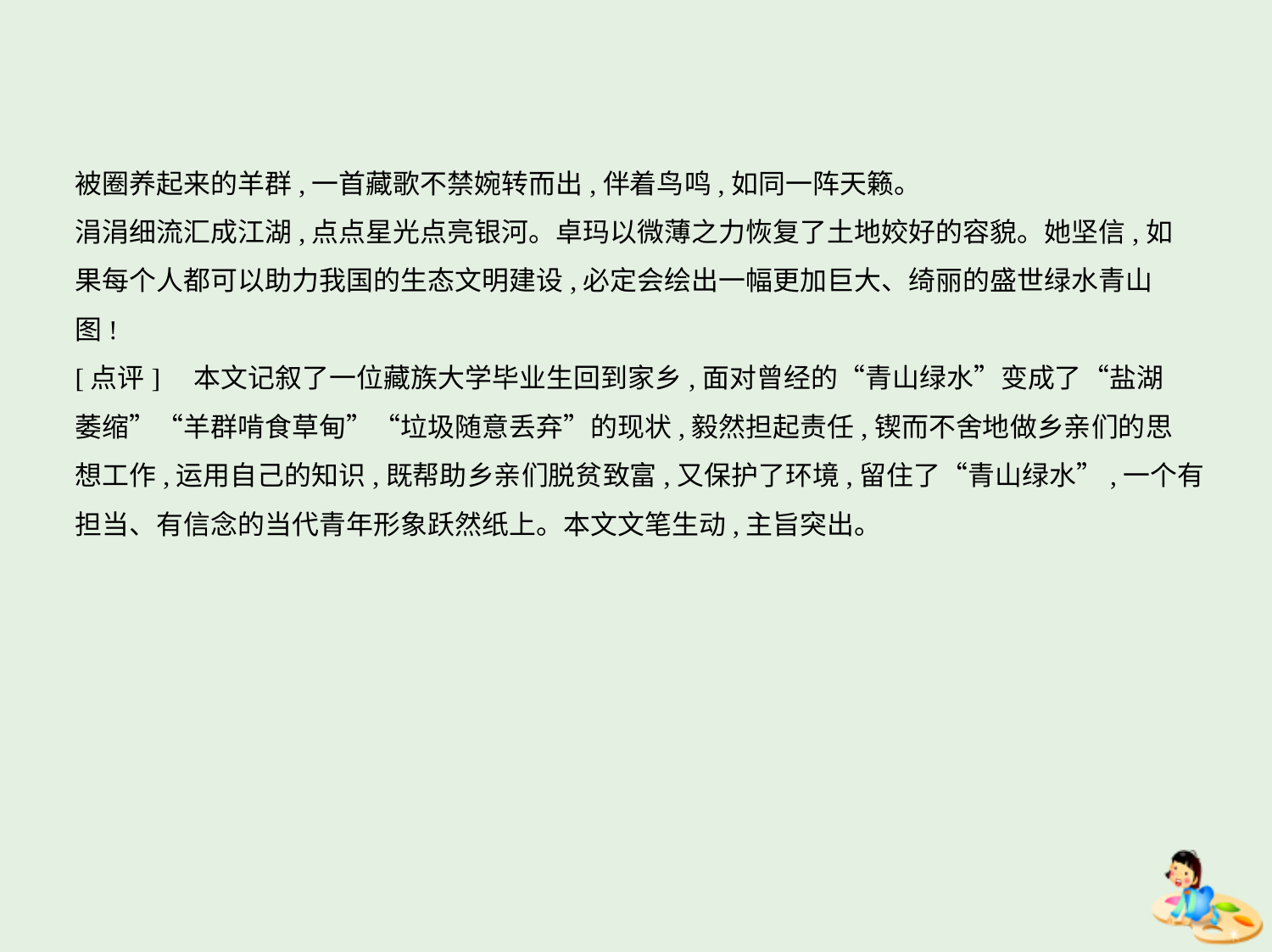

被圈养起来的羊群,一首藏歌不禁婉转而出,伴着鸟鸣,如同一阵天籁。
涓涓细流汇成江湖,点点星光点亮银河。卓玛以微薄之力恢复了土地姣好的容貌。她坚信,如
果每个人都可以助力我国的生态文明建设,必定会绘出一幅更加巨大、绮丽的盛世绿水青山
图!
[点评]　本文记叙了一位藏族大学毕业生回到家乡,面对曾经的“青山绿水”变成了“盐湖
萎缩”“羊群啃食草甸”“垃圾随意丢弃”的现状,毅然担起责任,锲而不舍地做乡亲们的思
想工作,运用自己的知识,既帮助乡亲们脱贫致富,又保护了环境,留住了“青山绿水”,一个有
担当、有信念的当代青年形象跃然纸上。本文文笔生动,主旨突出。